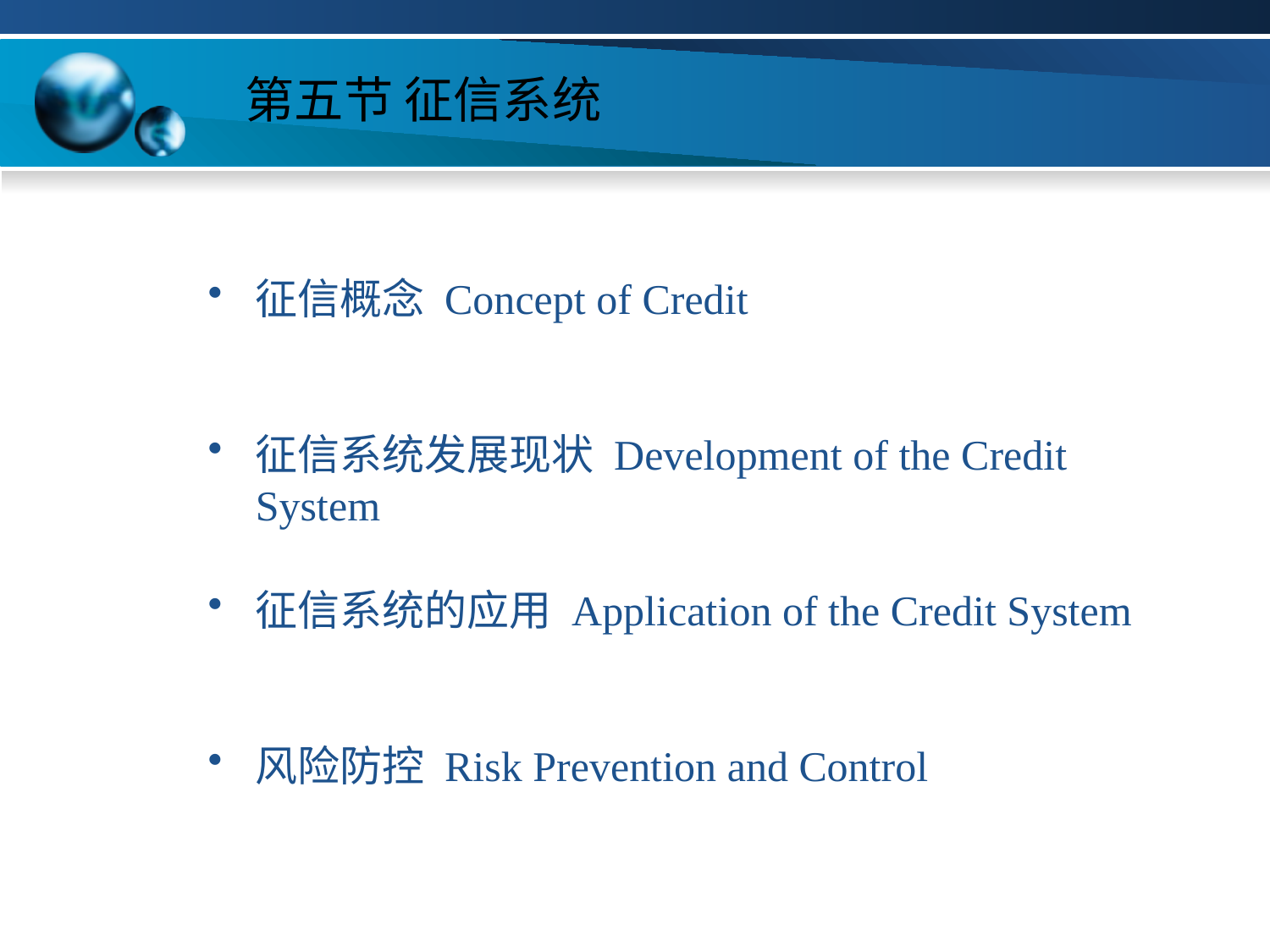

# 第五节 征信系统
征信概念 Concept of Credit
征信系统发展现状 Development of the Credit System
征信系统的应用 Application of the Credit System
风险防控 Risk Prevention and Control